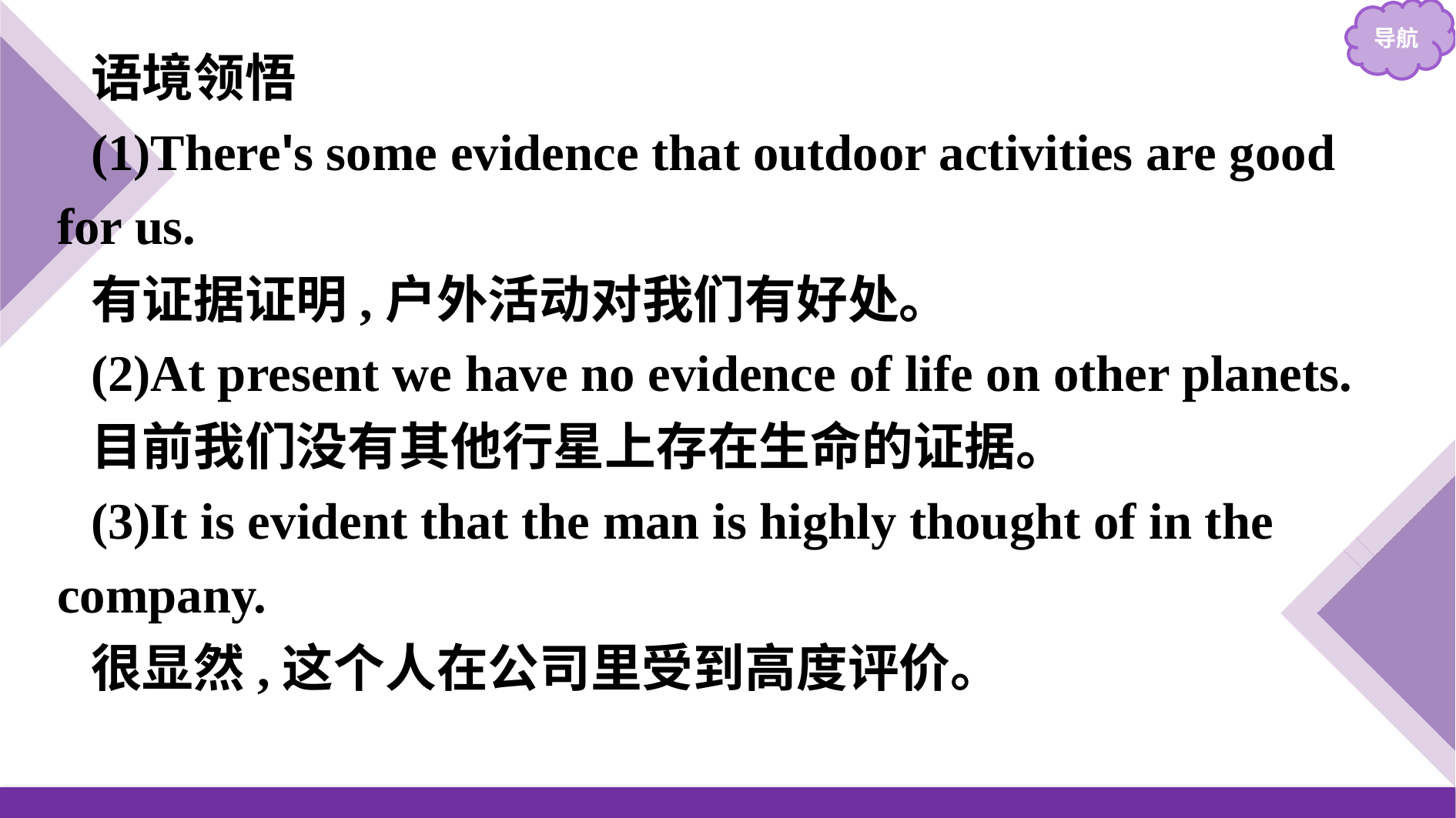

语境领悟
(1)There's some evidence that outdoor activities are good for us.
有证据证明,户外活动对我们有好处。
(2)At present we have no evidence of life on other planets.
目前我们没有其他行星上存在生命的证据。
(3)It is evident that the man is highly thought of in the company.
很显然,这个人在公司里受到高度评价。